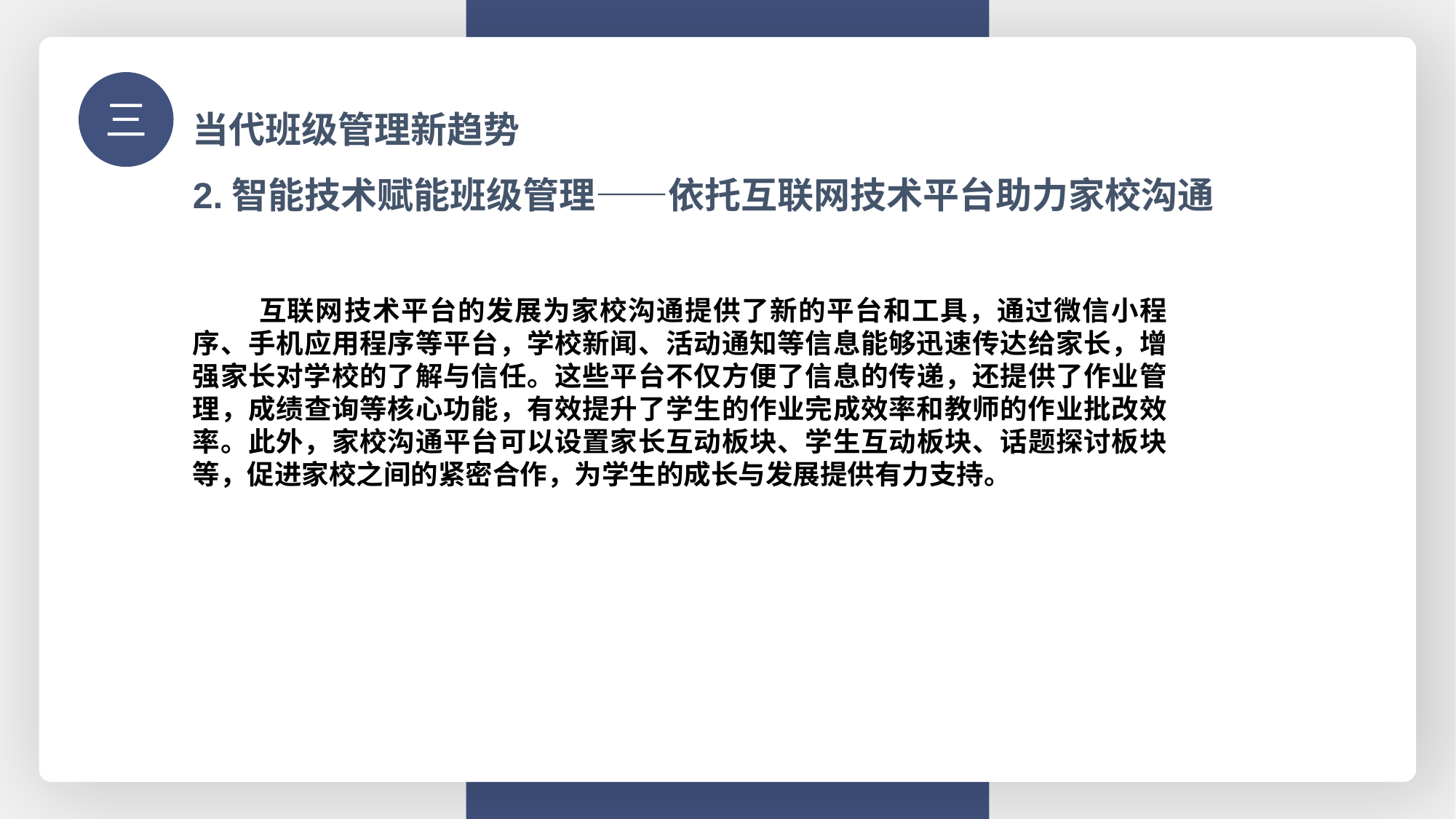

当代班级管理新趋势
三
2.智能技术赋能班级管理——依托互联网技术平台助力家校沟通
        互联网技术平台的发展为家校沟通提供了新的平台和工具，通过微信小程序、手机应用程序等平台，学校新闻、活动通知等信息能够迅速传达给家长，增强家长对学校的了解与信任。这些平台不仅方便了信息的传递，还提供了作业管理，成绩查询等核心功能，有效提升了学生的作业完成效率和教师的作业批改效率。此外，家校沟通平台可以设置家长互动板块、学生互动板块、话题探讨板块等，促进家校之间的紧密合作，为学生的成长与发展提供有力支持。